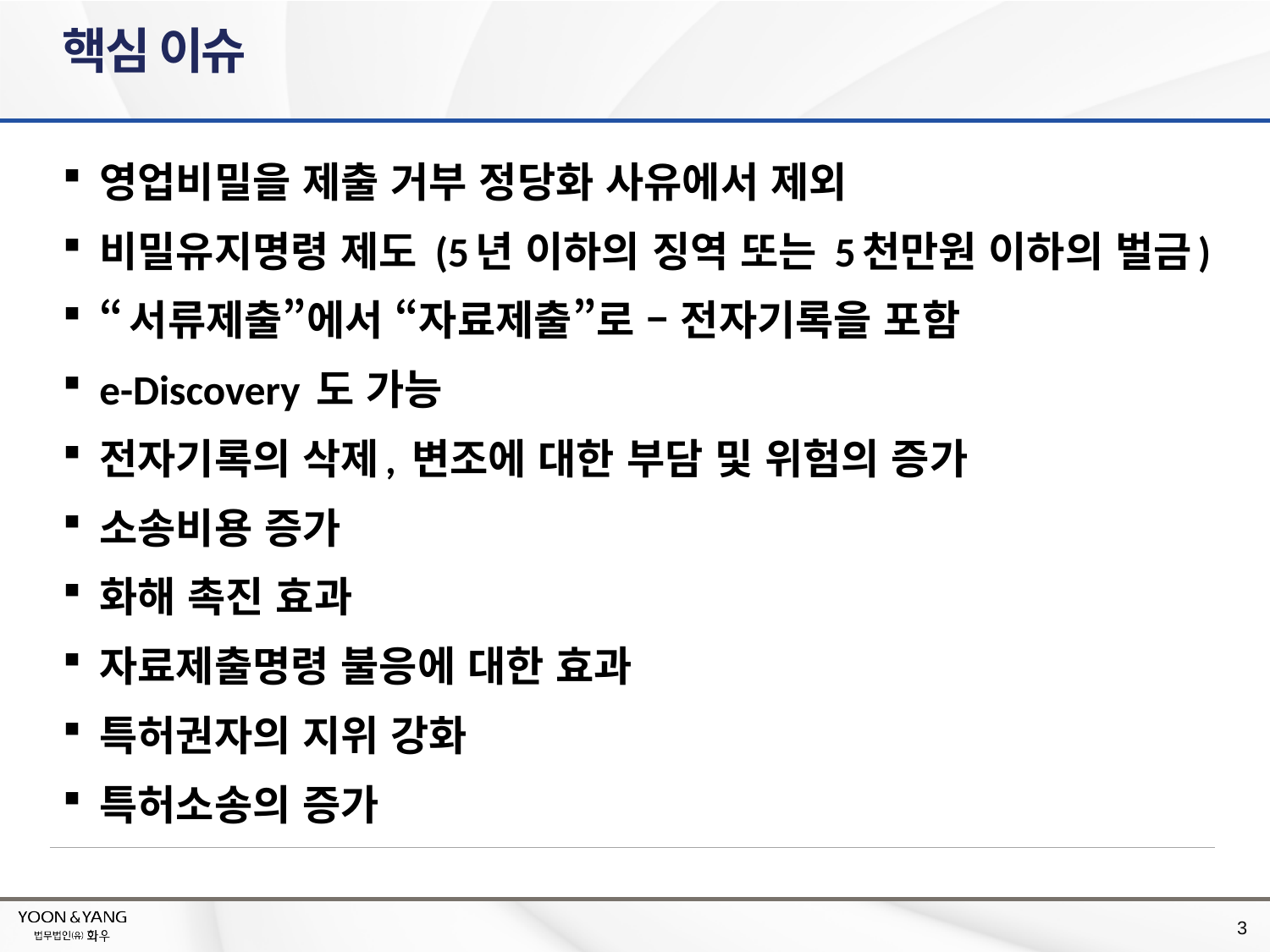

# 핵심 이슈
영업비밀을 제출 거부 정당화 사유에서 제외
비밀유지명령 제도 (5년 이하의 징역 또는 5천만원 이하의 벌금)
“서류제출”에서 “자료제출”로 – 전자기록을 포함
e-Discovery 도 가능
전자기록의 삭제, 변조에 대한 부담 및 위험의 증가
소송비용 증가
화해 촉진 효과
자료제출명령 불응에 대한 효과
특허권자의 지위 강화
특허소송의 증가